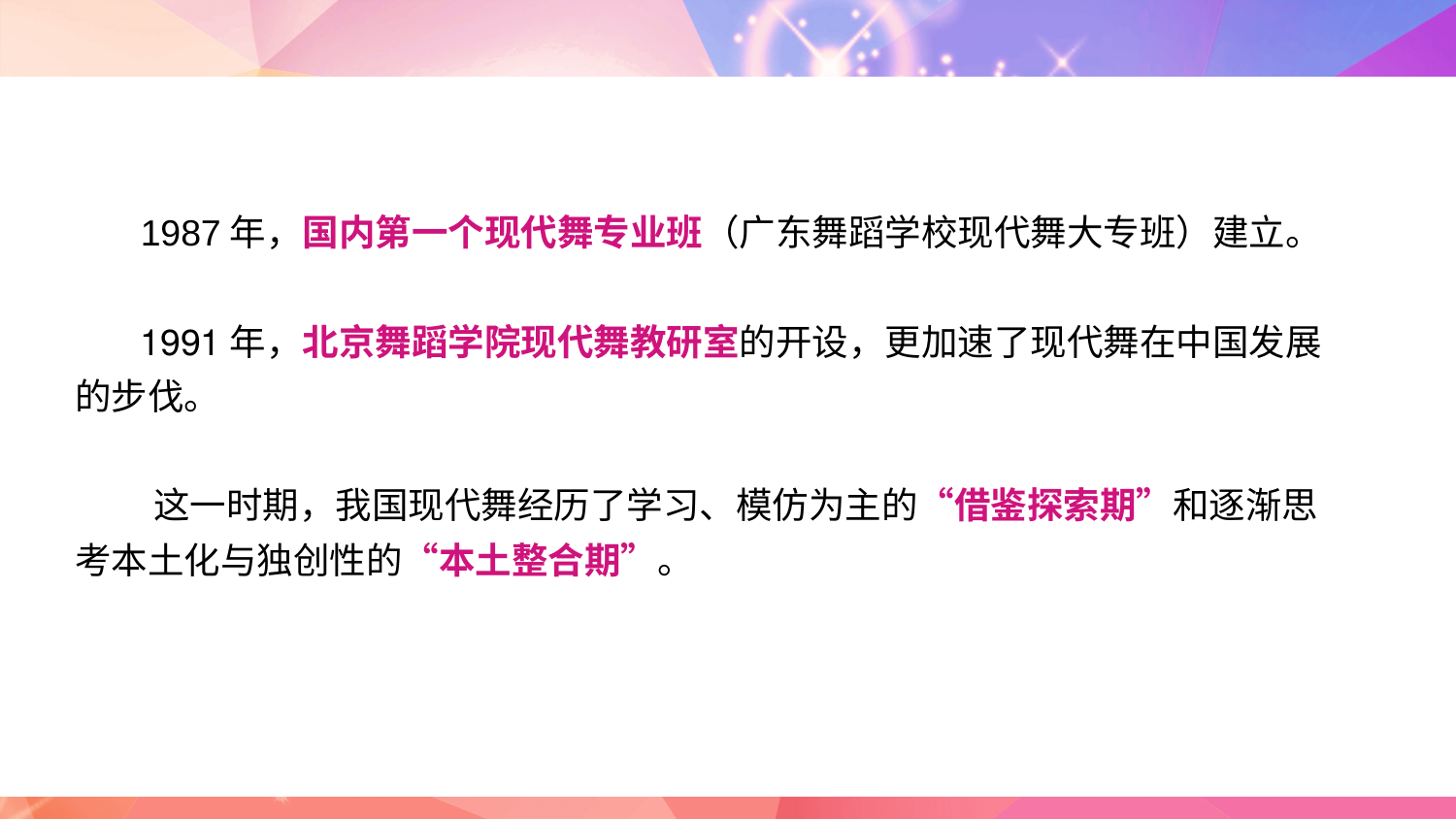

1987年，国内第一个现代舞专业班（广东舞蹈学校现代舞大专班）建立。

  1991年，北京舞蹈学院现代舞教研室的开设，更加速了现代舞在中国发展的步伐。

   这一时期，我国现代舞经历了学习、模仿为主的“借鉴探索期”和逐渐思考本土化与独创性的“本土整合期”。